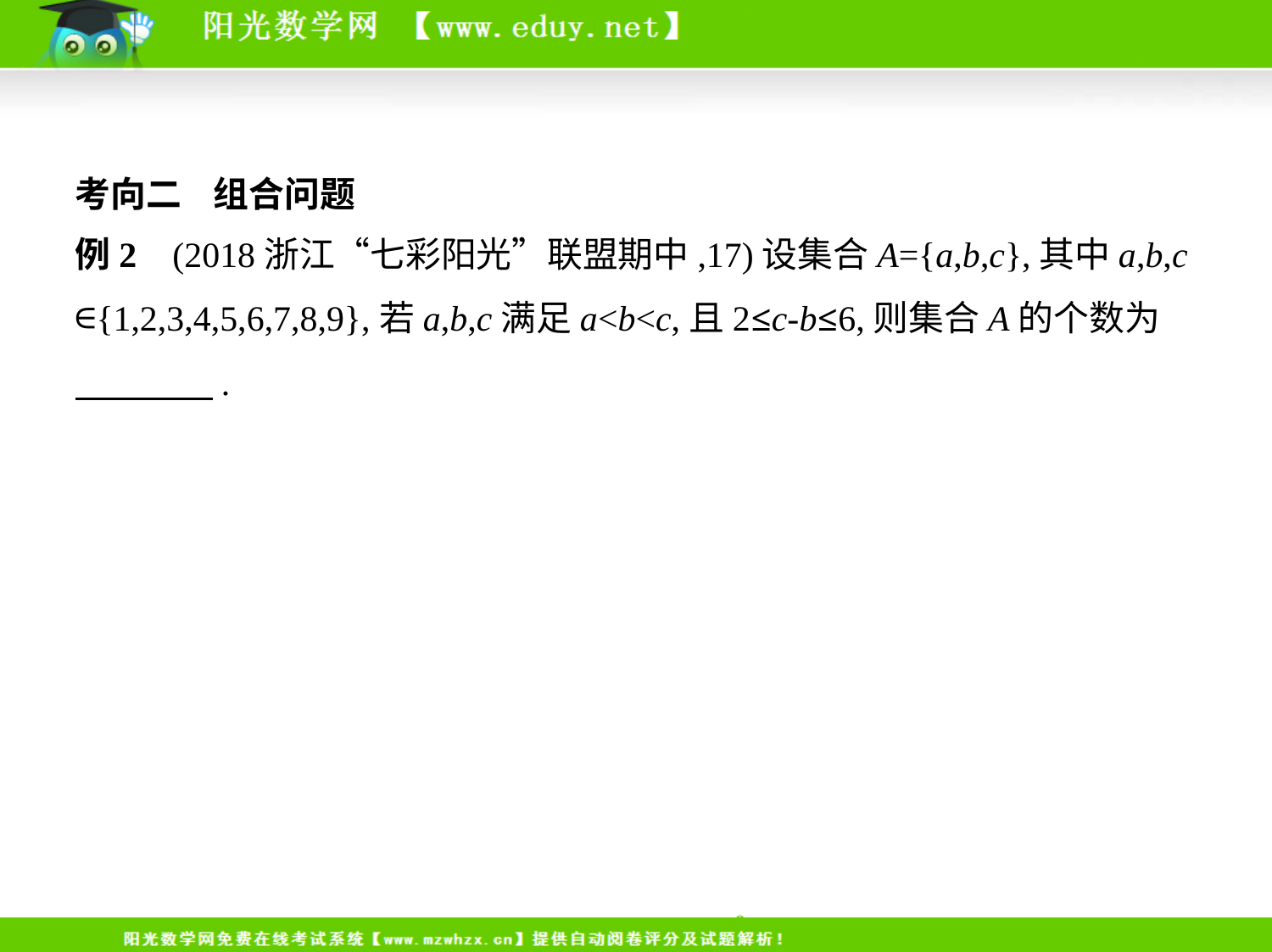

考向二    组合问题
例2    (2018浙江“七彩阳光”联盟期中,17)设集合A={a,b,c},其中a,b,c
∈{1,2,3,4,5,6,7,8,9},若a,b,c满足a<b<c,且2≤c-b≤6,则集合A的个数为
　　　    .